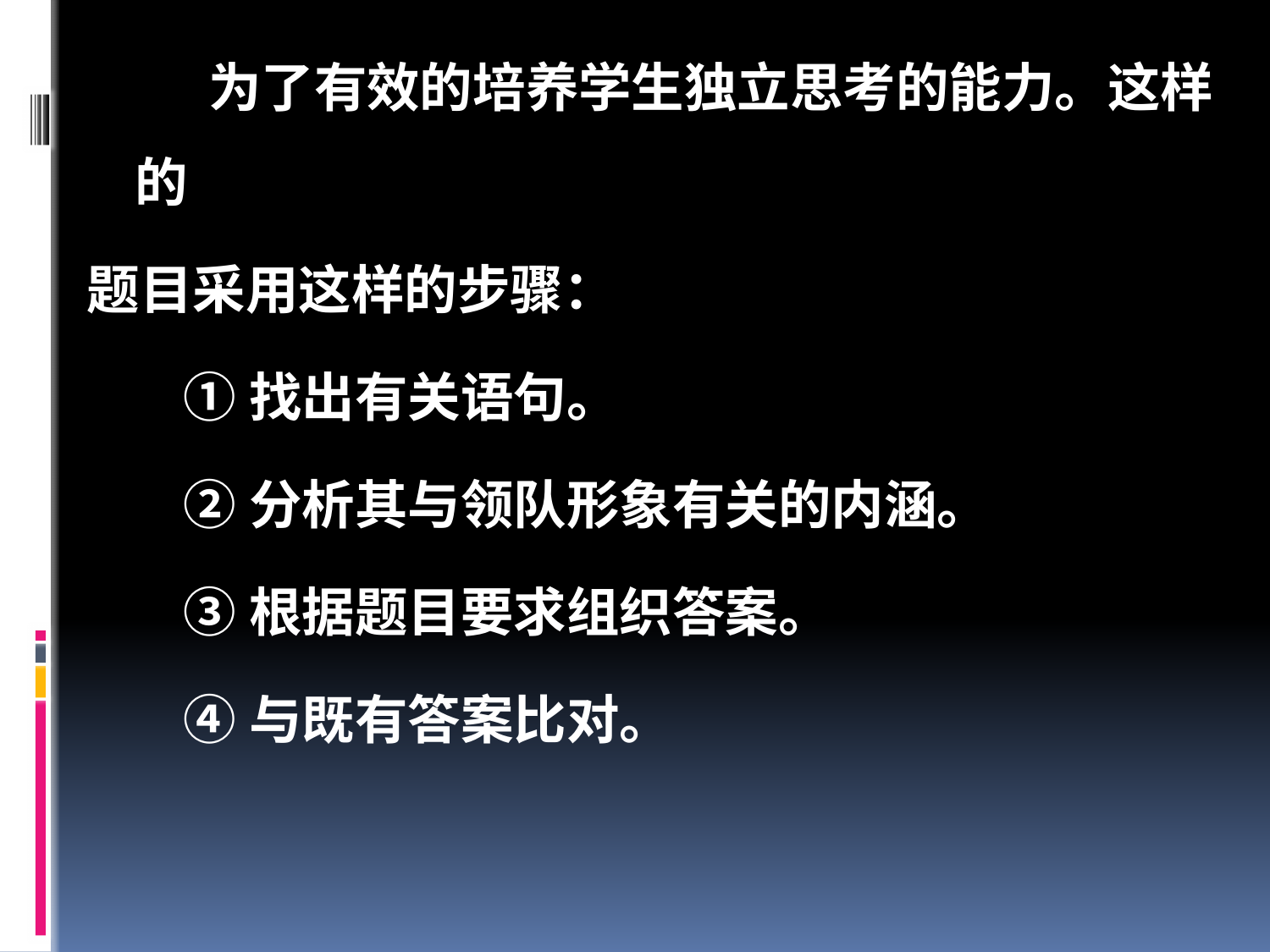

为了有效的培养学生独立思考的能力。这样的
题目采用这样的步骤：
        ①找出有关语句。
        ②分析其与领队形象有关的内涵。
        ③根据题目要求组织答案。
        ④与既有答案比对。